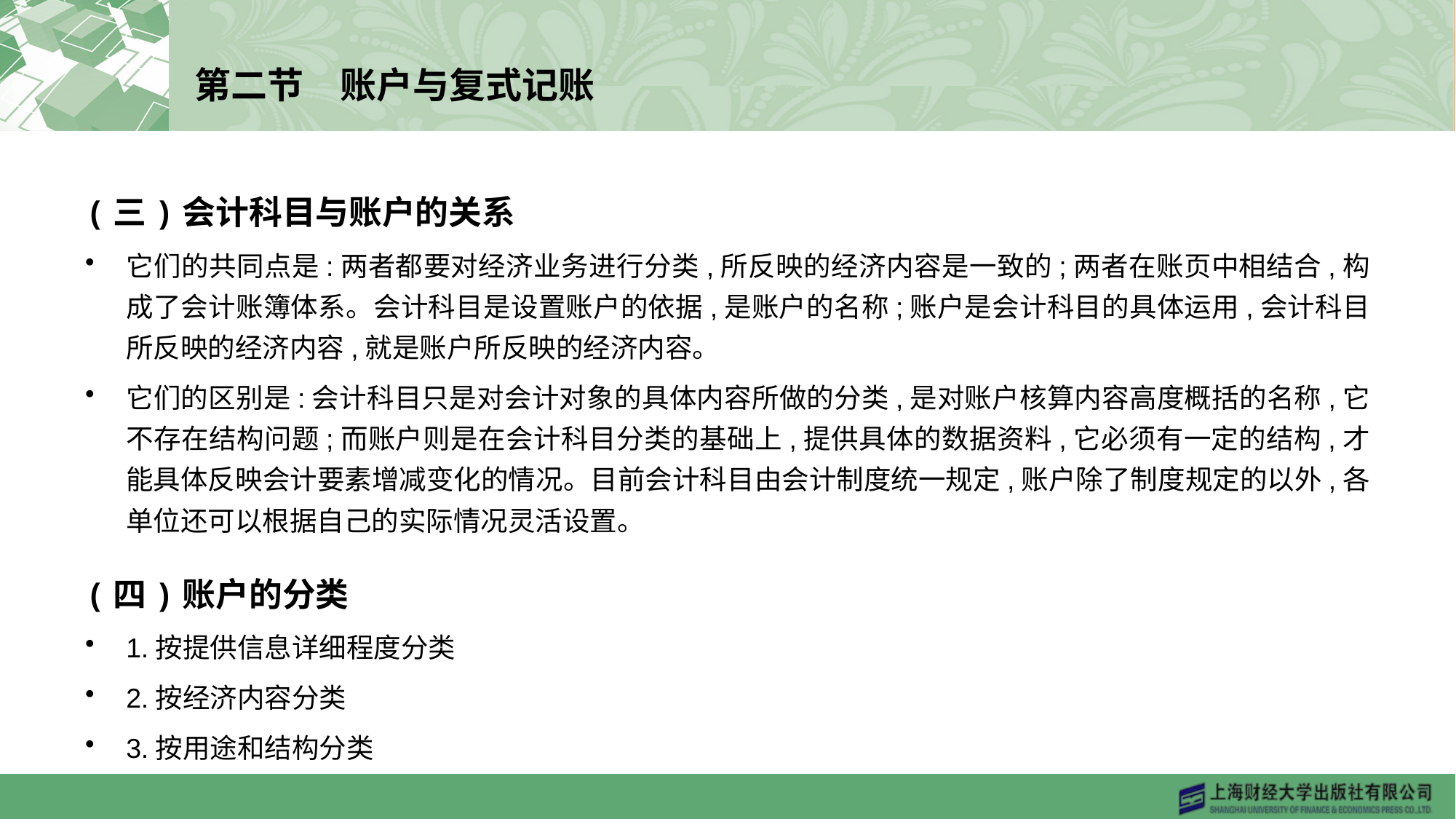

# 第二节　账户与复式记账
(三)会计科目与账户的关系
它们的共同点是:两者都要对经济业务进行分类,所反映的经济内容是一致的;两者在账页中相结合,构成了会计账簿体系。会计科目是设置账户的依据,是账户的名称;账户是会计科目的具体运用,会计科目所反映的经济内容,就是账户所反映的经济内容。
它们的区别是:会计科目只是对会计对象的具体内容所做的分类,是对账户核算内容高度概括的名称,它不存在结构问题;而账户则是在会计科目分类的基础上,提供具体的数据资料,它必须有一定的结构,才能具体反映会计要素增减变化的情况。目前会计科目由会计制度统一规定,账户除了制度规定的以外,各单位还可以根据自己的实际情况灵活设置。
(四)账户的分类
1.按提供信息详细程度分类
2.按经济内容分类
3.按用途和结构分类